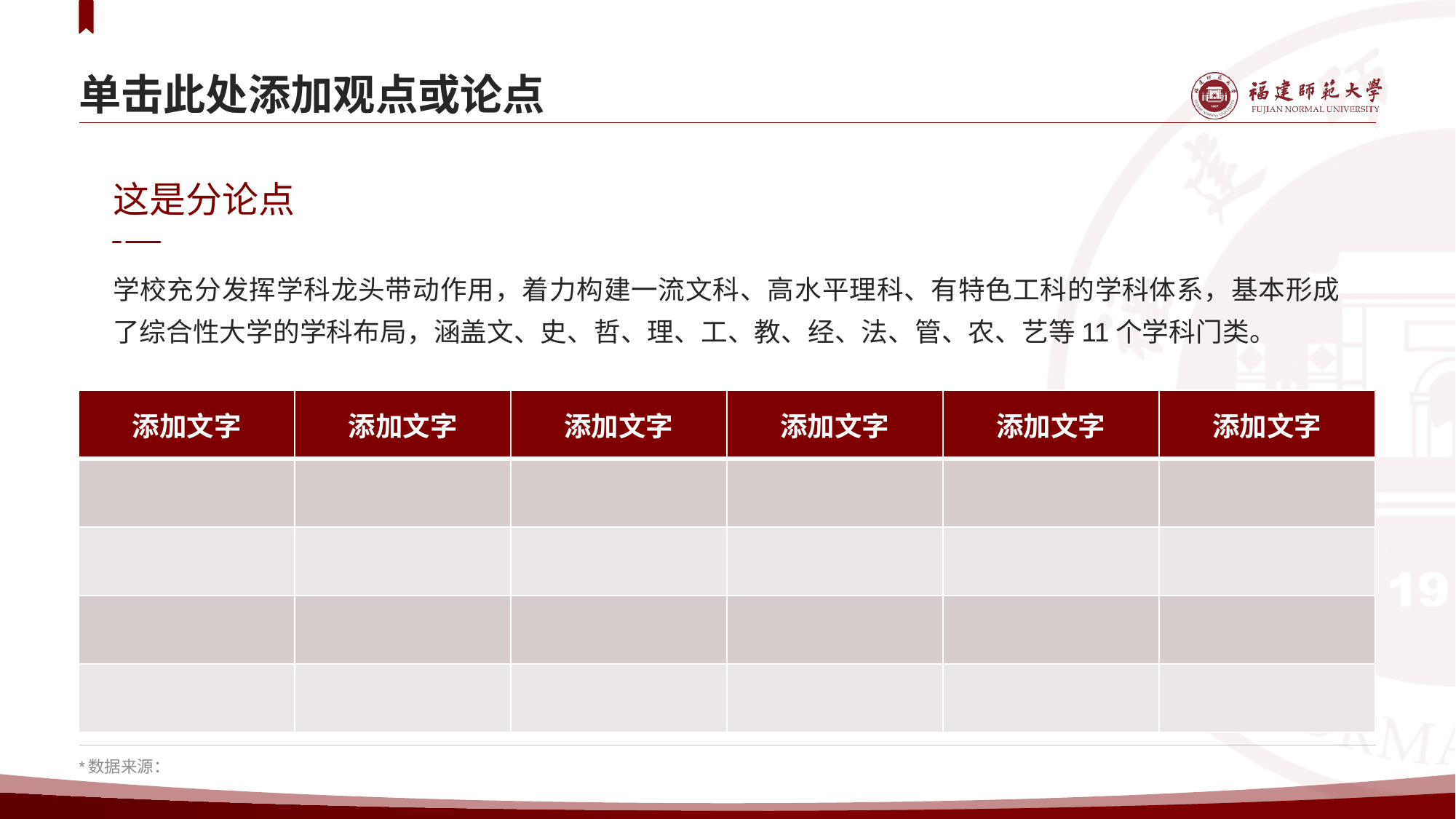

# 单击此处添加观点或论点
这是分论点
学校充分发挥学科龙头带动作用，着力构建一流文科、高水平理科、有特色工科的学科体系，基本形成了综合性大学的学科布局，涵盖文、史、哲、理、工、教、经、法、管、农、艺等11个学科门类。
| 添加文字 | 添加文字 | 添加文字 | 添加文字 | 添加文字 | 添加文字 |
| --- | --- | --- | --- | --- | --- |
|  |  |  |  |  |  |
|  |  |  |  |  |  |
|  |  |  |  |  |  |
|  |  |  |  |  |  |
*数据来源：